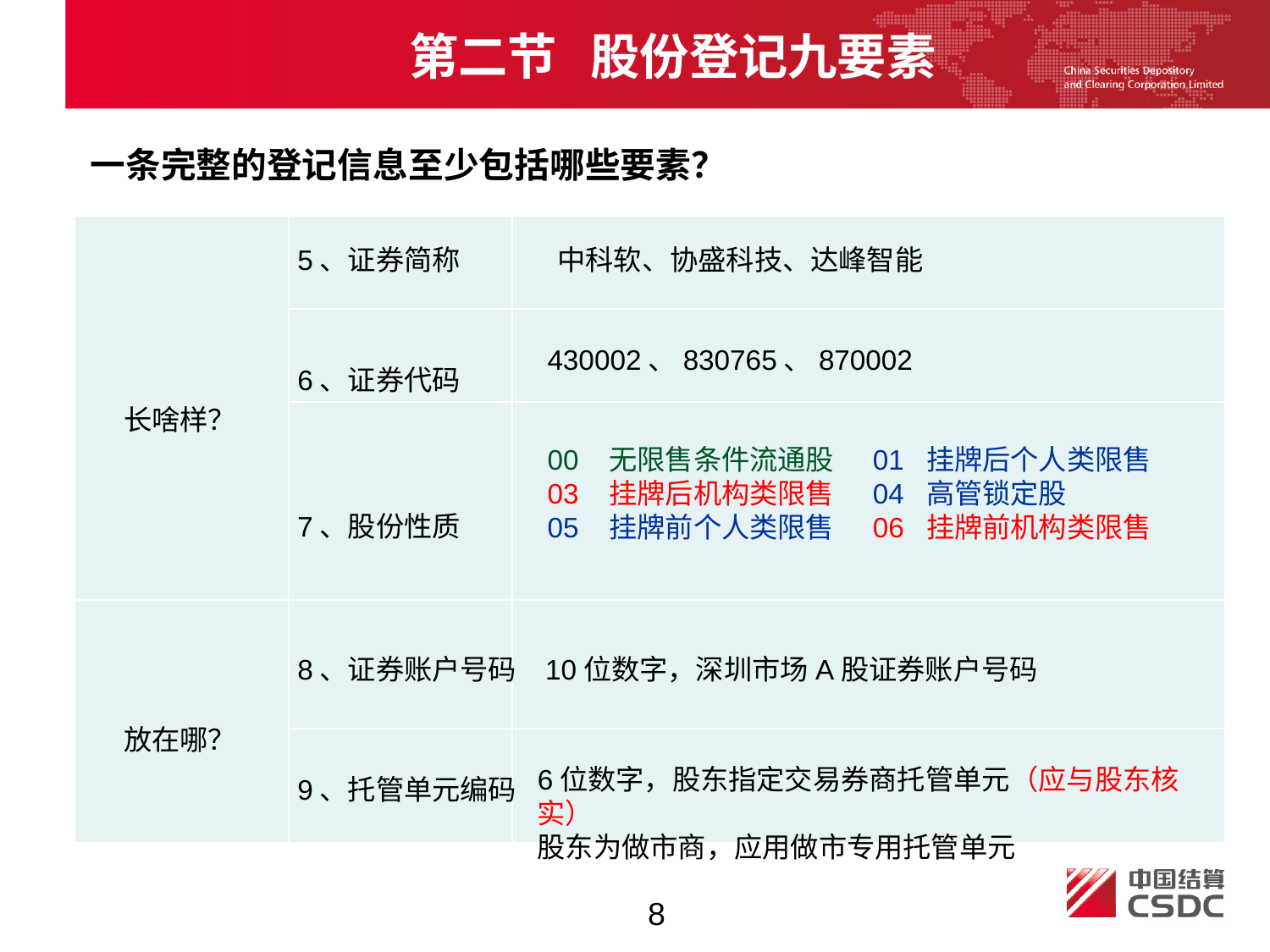

第二节   股份登记九要素
一条完整的登记信息至少包括哪些要素？
|  |  |  |
| --- | --- | --- |
|  |  |  |
|  |  |  |
|  |  |  |
|  |  |  |
5、证券简称
中科软、协盛科技、达峰智能
430002、830765、870002

6、证券代码
长啥样？
00   无限售条件流通股     01  挂牌后个人类限售
03   挂牌后机构类限售     04  高管锁定股
05   挂牌前个人类限售     06  挂牌前机构类限售

7、股份性质
8、证券账户号码
 10位数字，深圳市场A股证券账户号码
放在哪？

6位数字，股东指定交易券商托管单元（应与股东核实）
股东为做市商，应用做市专用托管单元
9、托管单元编码
8